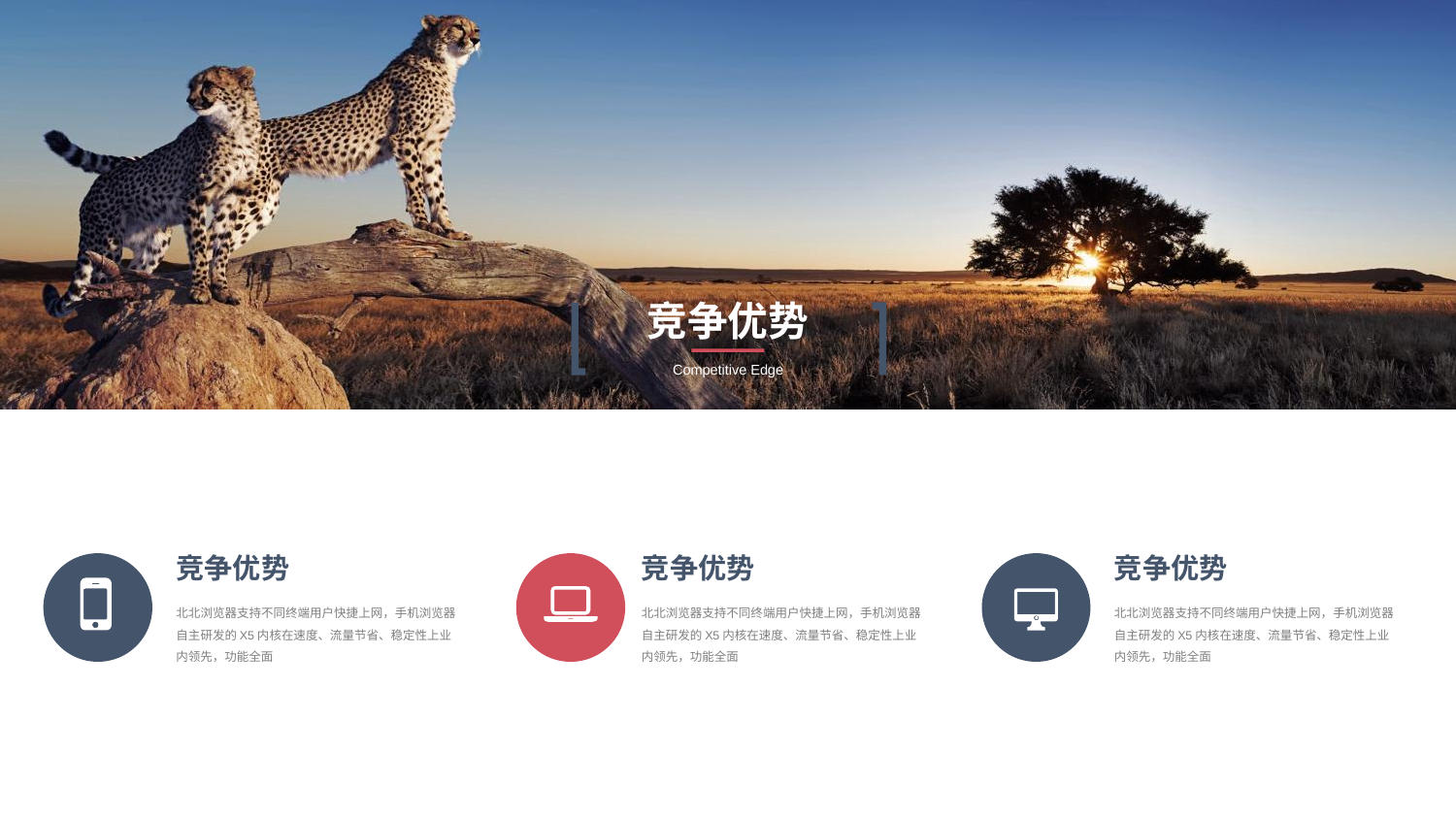

竞争优势

Competitive Edge

竞争优势
竞争优势
竞争优势

北北浏览器支持不同终端用户快捷上网，手机浏览器自主研发的X5内核在速度、流量节省、稳定性上业内领先，功能全面
北北浏览器支持不同终端用户快捷上网，手机浏览器自主研发的X5内核在速度、流量节省、稳定性上业内领先，功能全面
北北浏览器支持不同终端用户快捷上网，手机浏览器自主研发的X5内核在速度、流量节省、稳定性上业内领先，功能全面